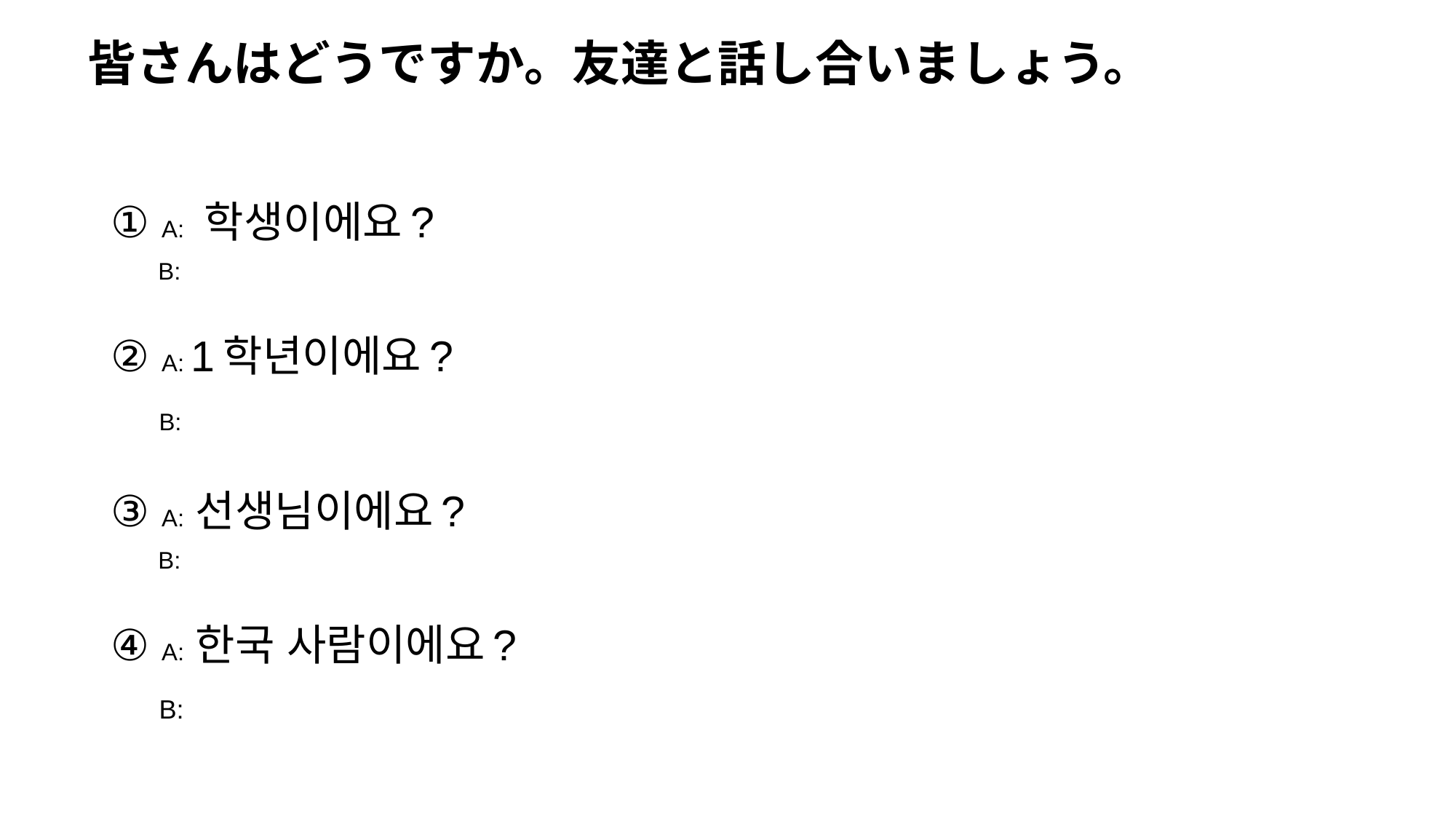

# 皆さんはどうですか。友達と話し合いましょう。

① A: 학생이에요?
       B:

② A: 1학년이에요?
    B:

③ A: 선생님이에요?
       B:

④ A: 한국 사람이에요?
    B: